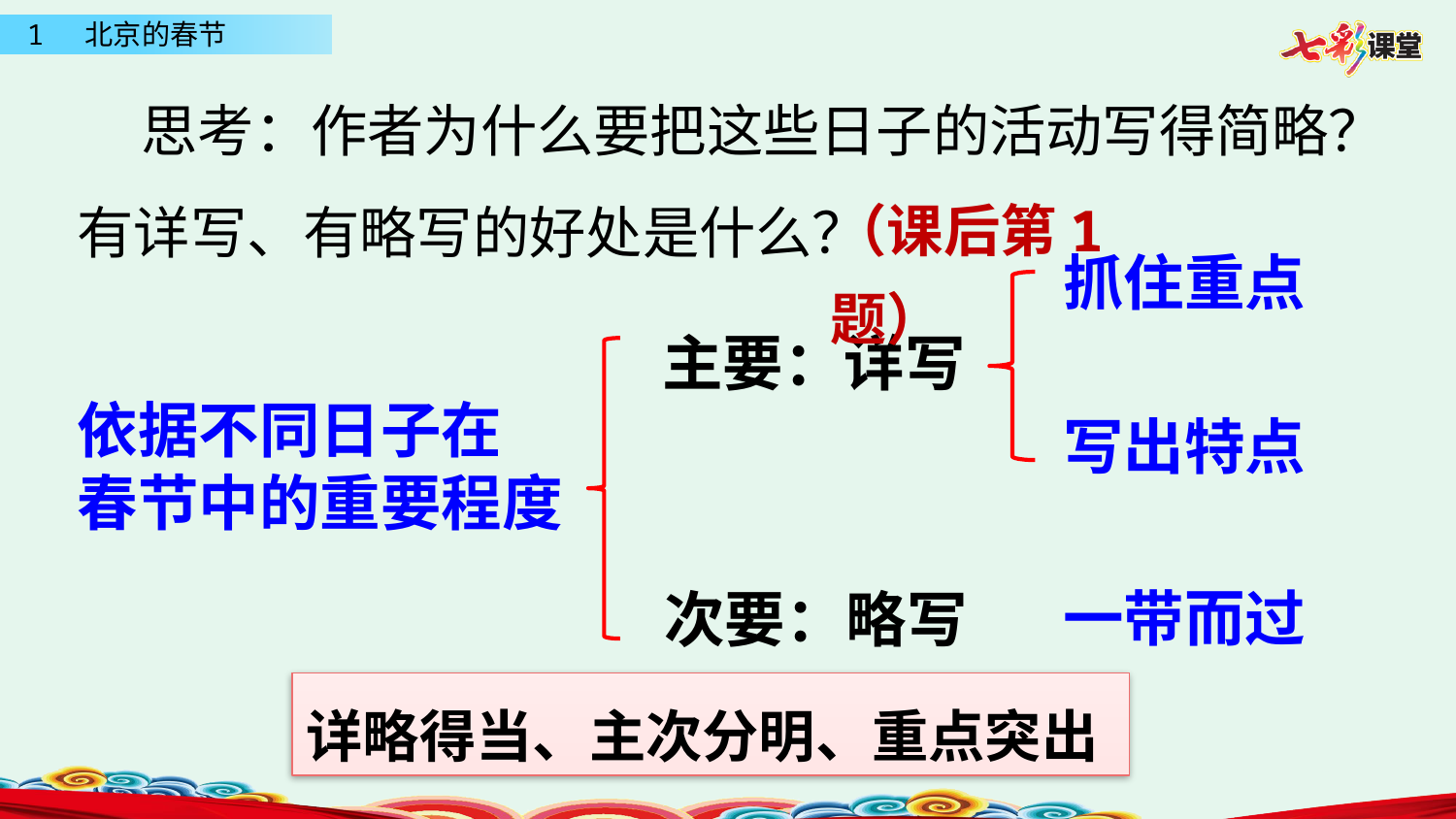

思考：作者为什么要把这些日子的活动写得简略？有详写、有略写的好处是什么？
（课后第1题）
抓住重点

主要：详写

依据不同日子在
春节中的重要程度
写出特点
一带而过
次要：略写
详略得当、主次分明、重点突出